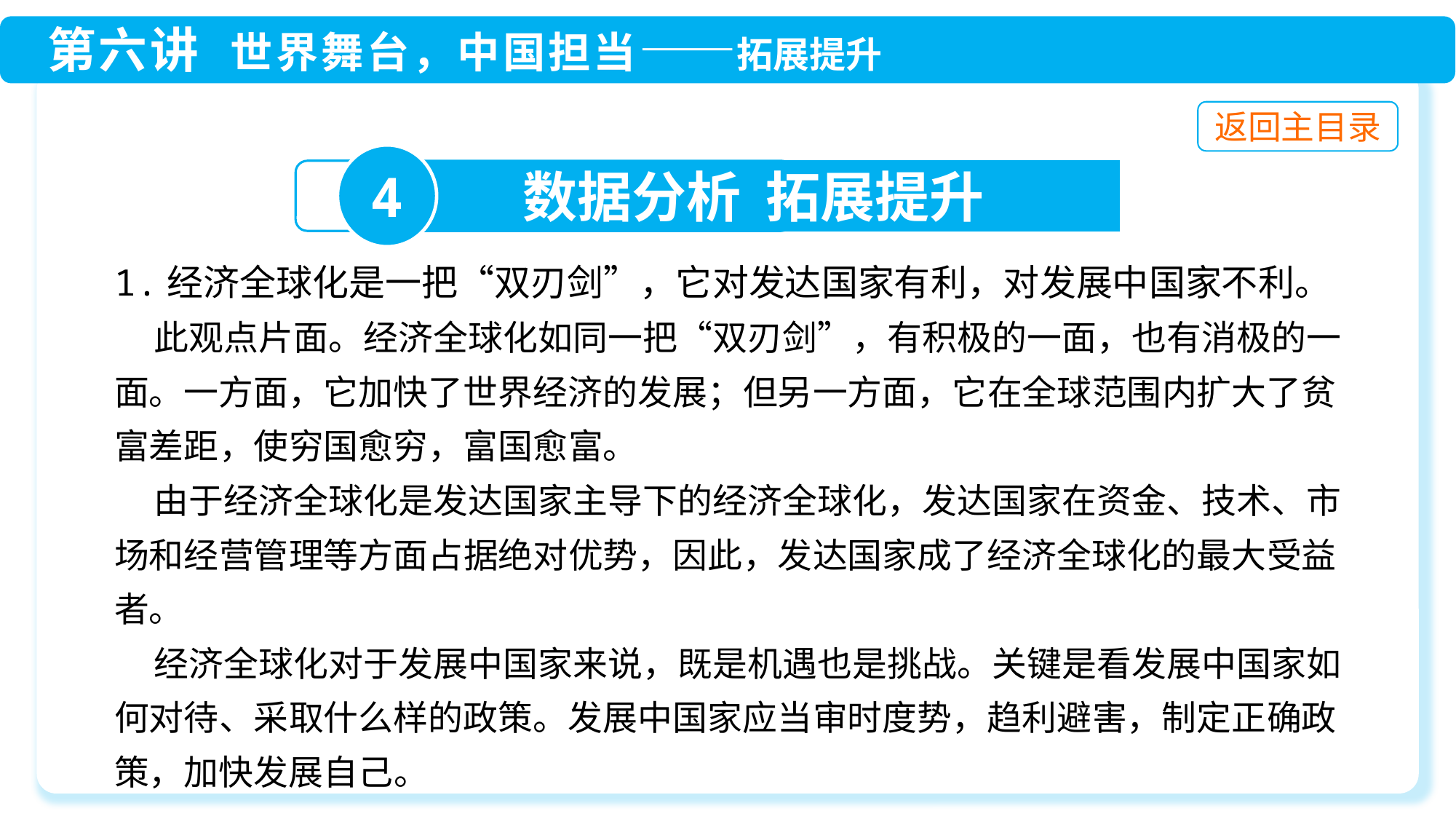

4

数据分析  拓展提升
1.经济全球化是一把“双刃剑”，它对发达国家有利，对发展中国家不利。
    此观点片面。经济全球化如同一把“双刃剑”，有积极的一面，也有消极的一面。一方面，它加快了世界经济的发展；但另一方面，它在全球范围内扩大了贫富差距，使穷国愈穷，富国愈富。
    由于经济全球化是发达国家主导下的经济全球化，发达国家在资金、技术、市场和经营管理等方面占据绝对优势，因此，发达国家成了经济全球化的最大受益者。
    经济全球化对于发展中国家来说，既是机遇也是挑战。关键是看发展中国家如何对待、采取什么样的政策。发展中国家应当审时度势，趋利避害，制定正确政策，加快发展自己。